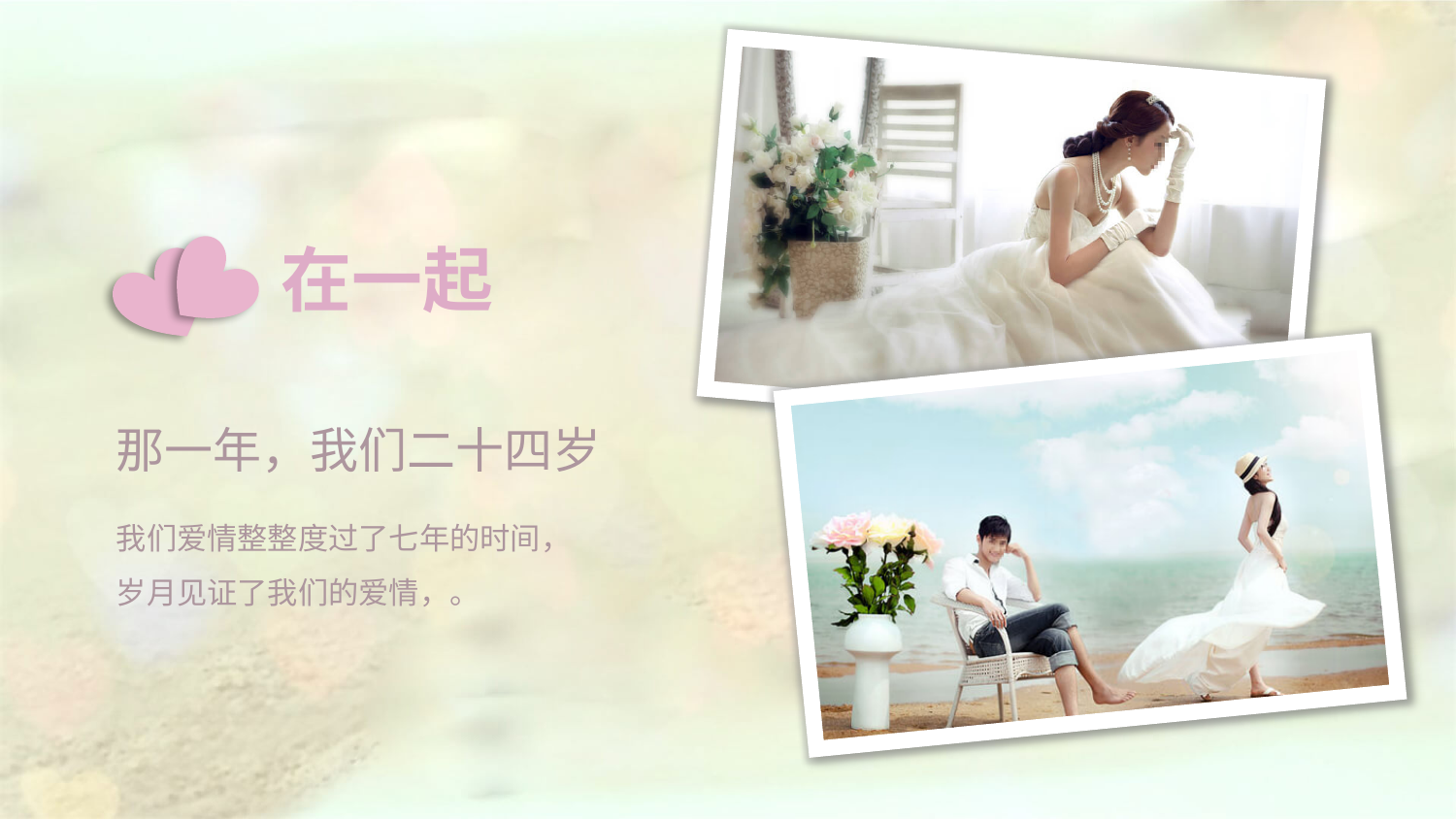

在一起

那一年，我们二十四岁
我们爱情整整度过了七年的时间，
岁月见证了我们的爱情，。